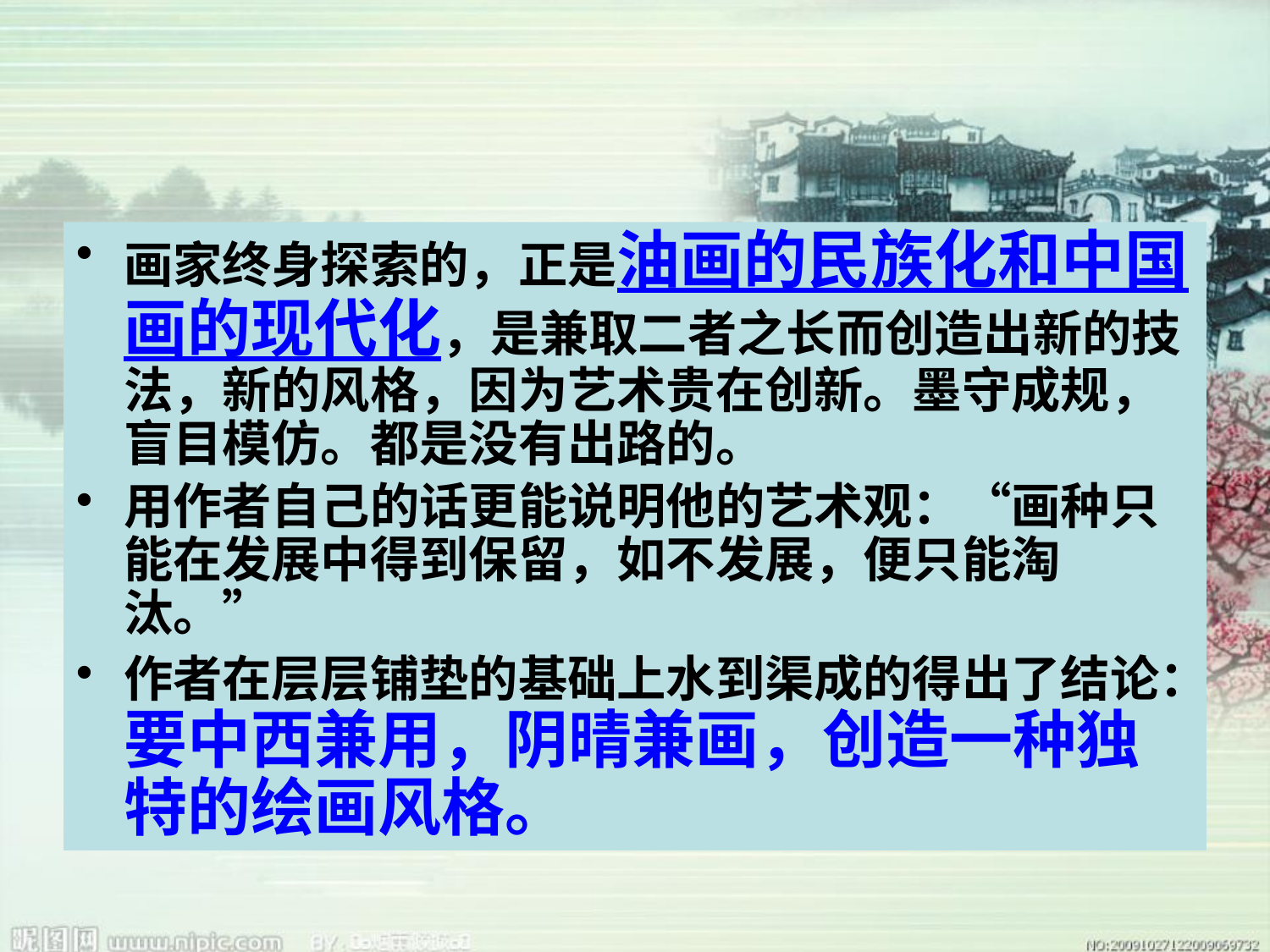

#
画家终身探索的，正是油画的民族化和中国画的现代化，是兼取二者之长而创造出新的技法，新的风格，因为艺术贵在创新。墨守成规，盲目模仿。都是没有出路的。
用作者自己的话更能说明他的艺术观：“画种只能在发展中得到保留，如不发展，便只能淘汰。”
作者在层层铺垫的基础上水到渠成的得出了结论：要中西兼用，阴晴兼画，创造一种独特的绘画风格。